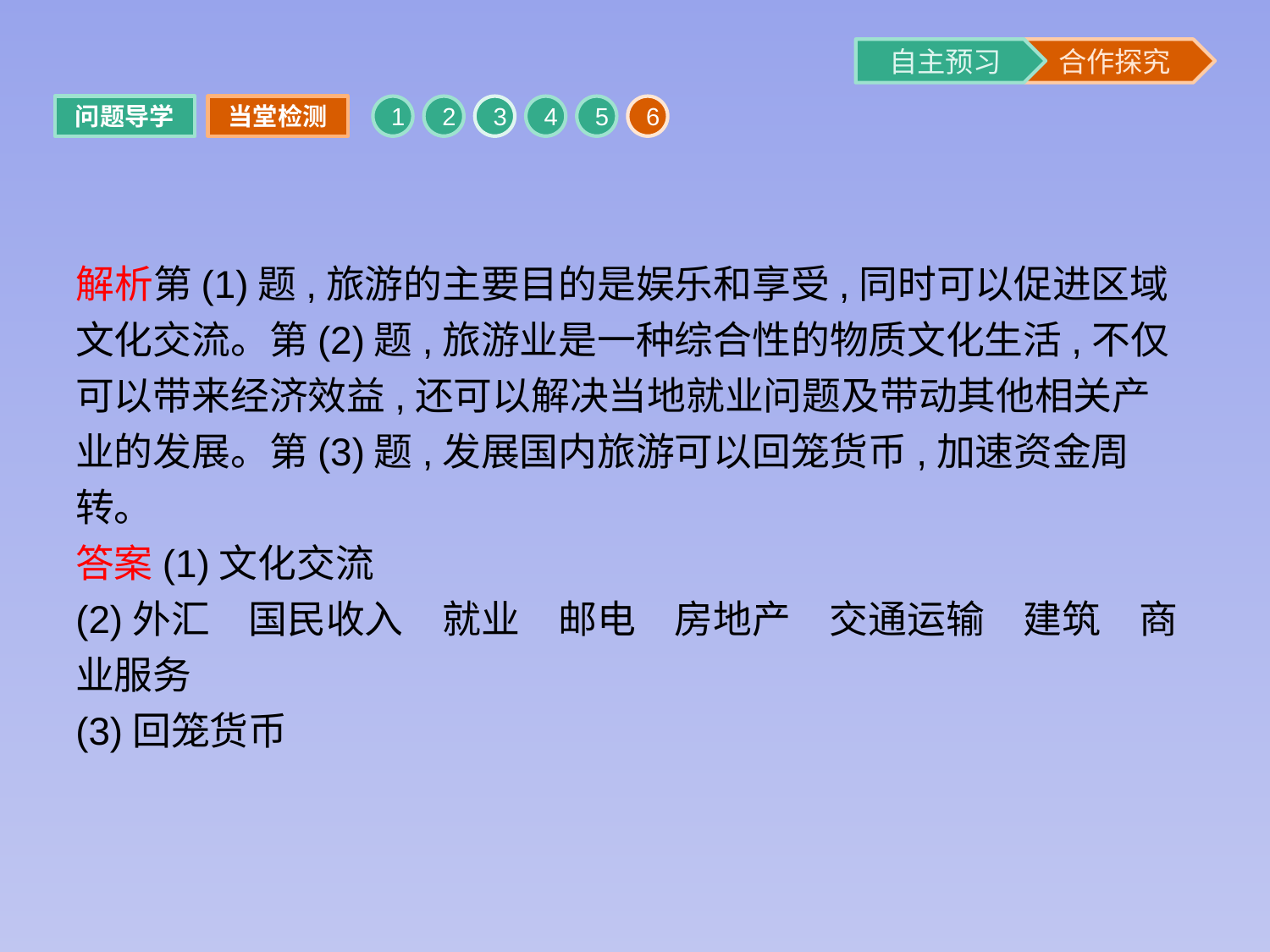

问题导学
当堂检测
1
2
3
4
5
6
解析第(1)题,旅游的主要目的是娱乐和享受,同时可以促进区域文化交流。第(2)题,旅游业是一种综合性的物质文化生活,不仅可以带来经济效益,还可以解决当地就业问题及带动其他相关产业的发展。第(3)题,发展国内旅游可以回笼货币,加速资金周转。
答案(1)文化交流
(2)外汇　国民收入　就业　邮电　房地产　交通运输　建筑　商业服务
(3)回笼货币